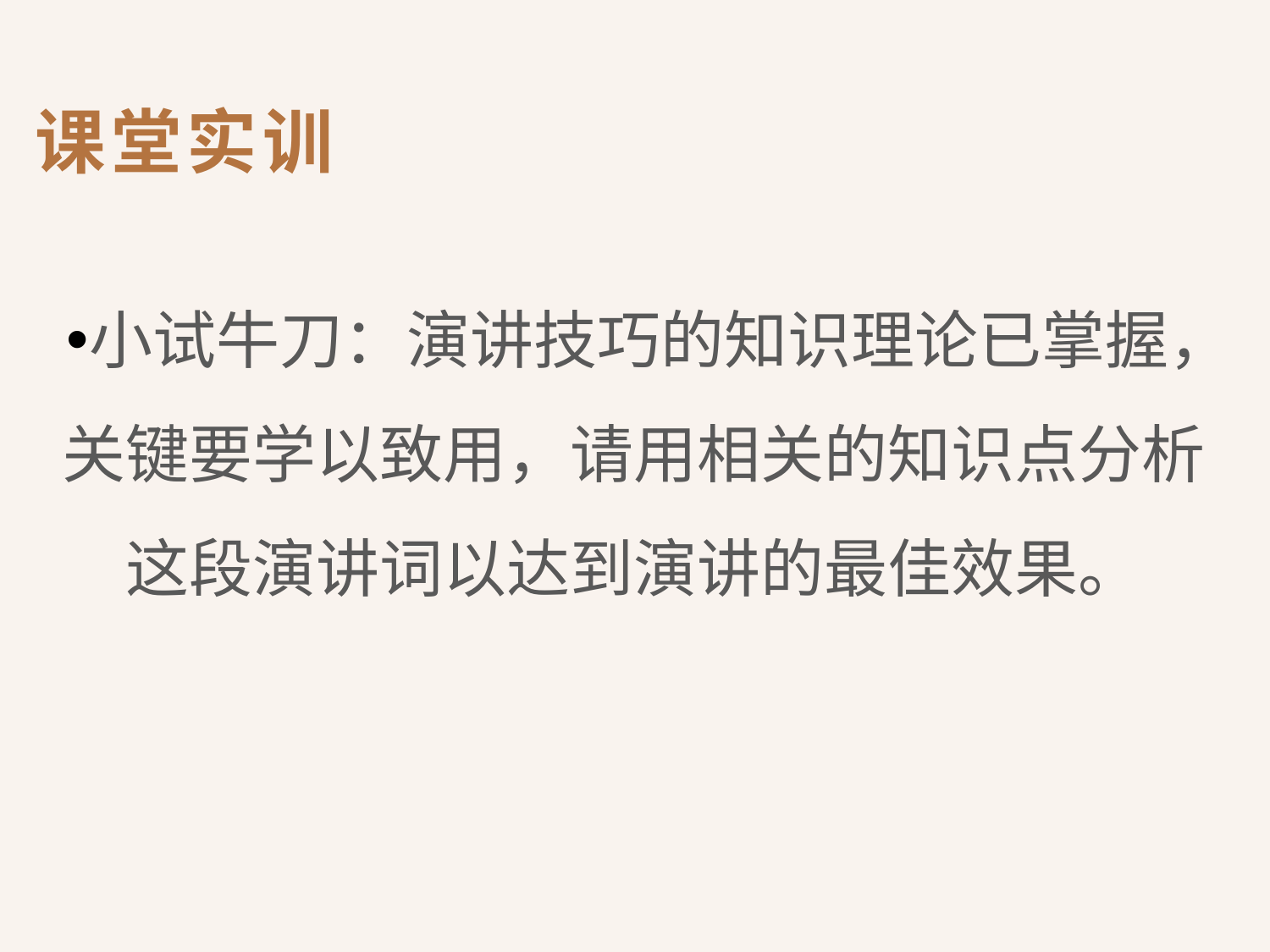

课堂实训
小试牛刀：演讲技巧的知识理论已掌握，关键要学以致用，请用相关的知识点分析这段演讲词以达到演讲的最佳效果。